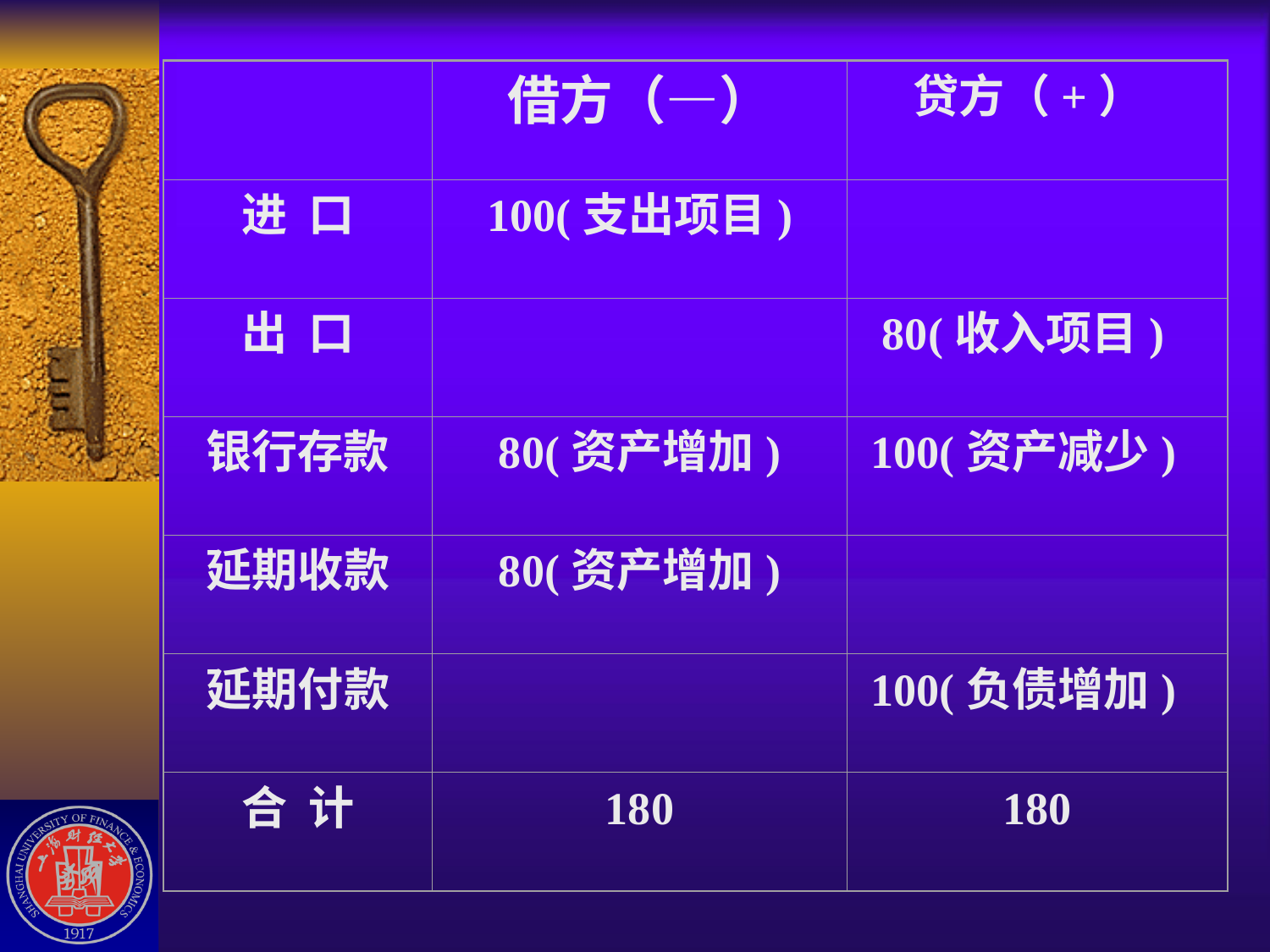

借方（—）

   贷方（+）

进  口

100(支出项目)

出  口

 80(收入项目)

银行存款

80(资产增加)

100(资产减少)

延期收款

80(资产增加)

延期付款

100(负债增加)

合  计

180

180